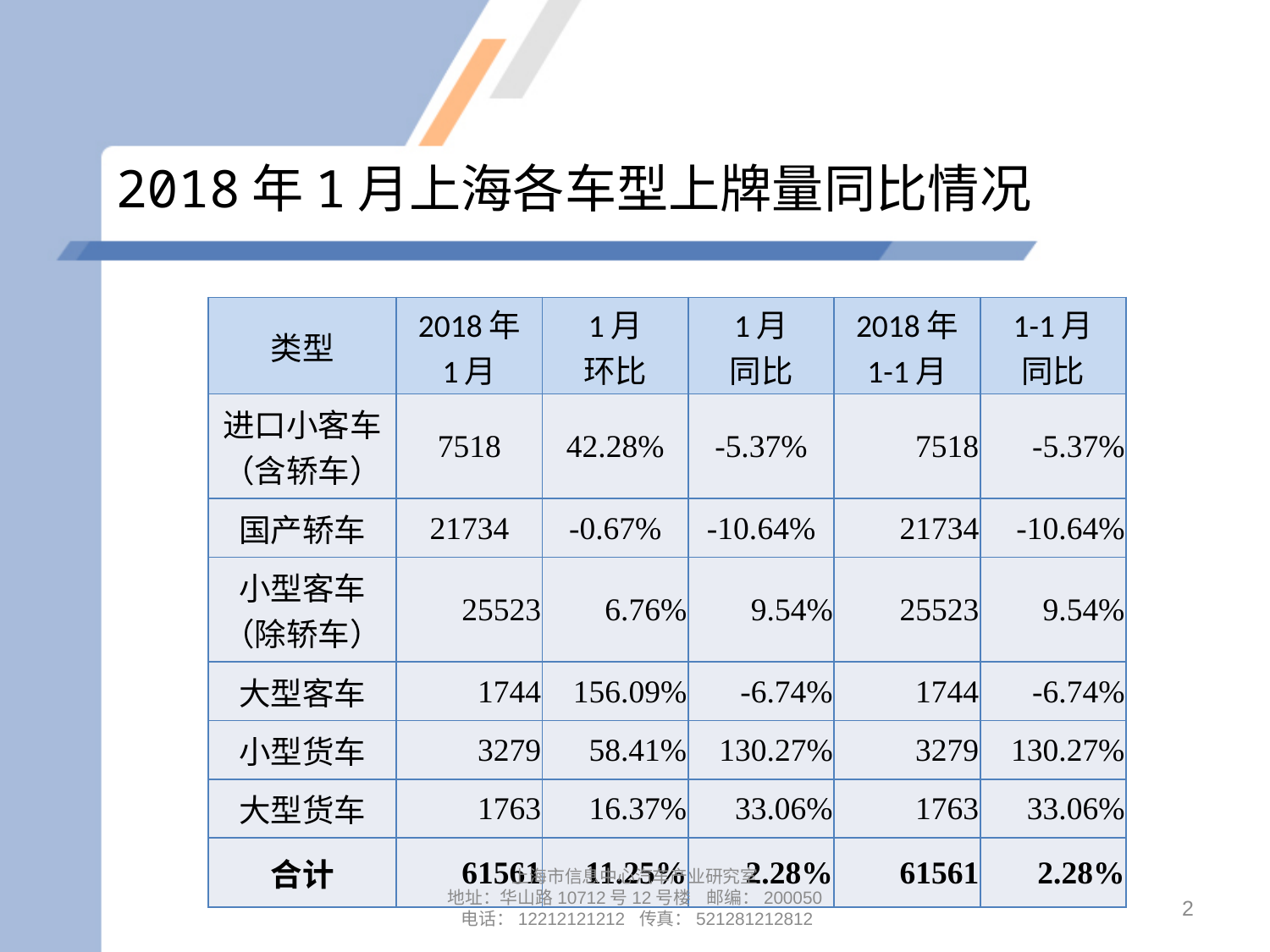

# 2018年1月上海各车型上牌量同比情况

| 类型 | 2018年 1月 | 1月 环比 | 1月 同比 | 2018年 1-1月 | 1-1月 同比 |
| --- | --- | --- | --- | --- | --- |
| 进口小客车 （含轿车） | 7518 | 42.28% | -5.37% | 7518 | -5.37% |
| 国产轿车 | 21734 | -0.67% | -10.64% | 21734 | -10.64% |
| 小型客车 （除轿车） | 25523 | 6.76% | 9.54% | 25523 | 9.54% |
| 大型客车 | 1744 | 156.09% | -6.74% | 1744 | -6.74% |
| 小型货车 | 3279 | 58.41% | 130.27% | 3279 | 130.27% |
| 大型货车 | 1763 | 16.37% | 33.06% | 1763 | 33.06% |
| 合计 | 61561 | 11.25% | 2.28% | 61561 | 2.28% |
上海市信息中心汽车产业研究室
地址：华山路10712号12号楼    邮编：200050  电话：12212121212  传真：521281212812

2